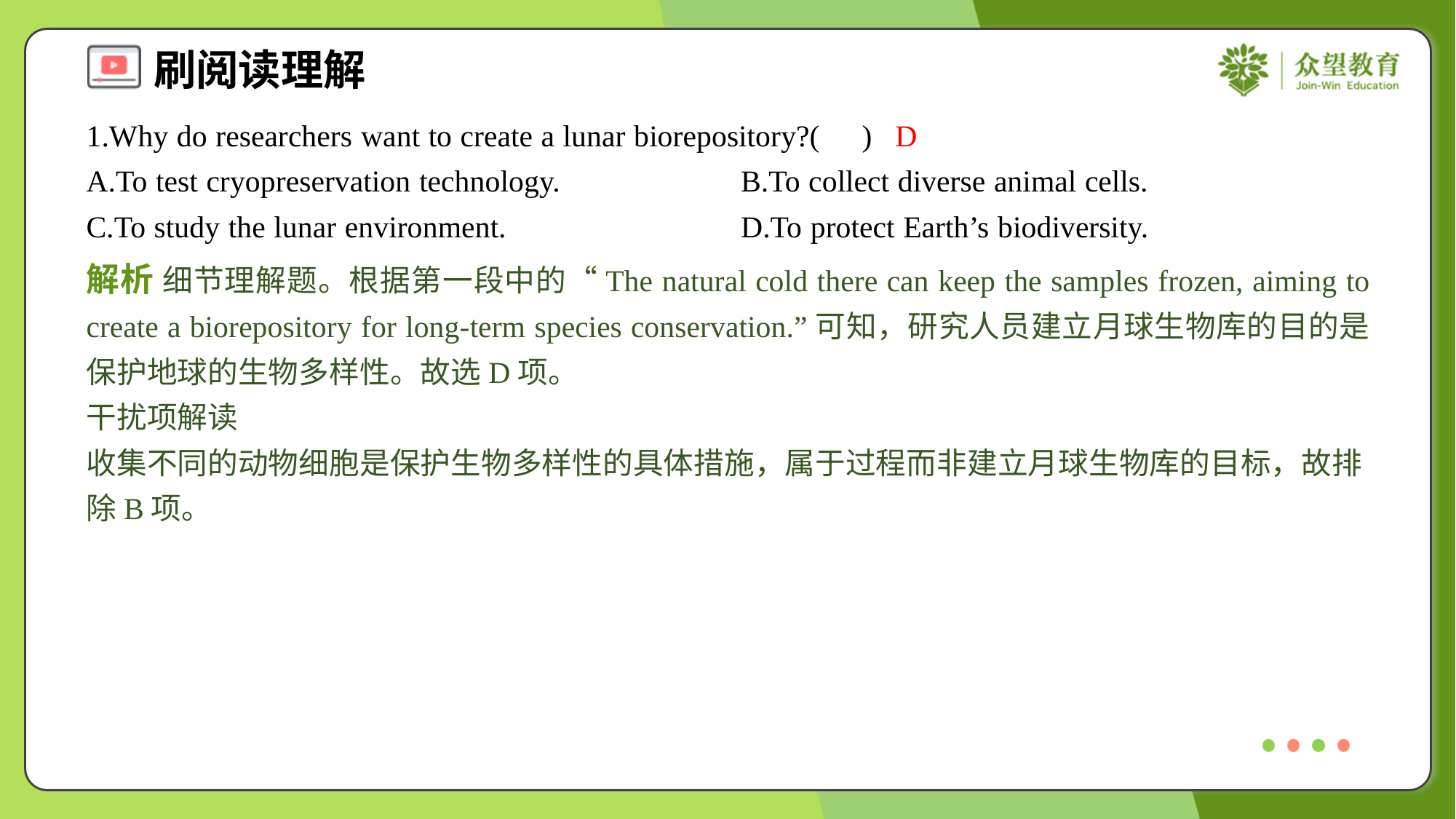

1.Why do researchers want to create a lunar biorepository?(     )
D
A.To test cryopreservation technology.	B.To collect diverse animal cells.
C.To study the lunar environment.	D.To protect Earth’s biodiversity.
解析 细节理解题。根据第一段中的“The natural cold there can keep the samples frozen, aiming to create a biorepository for long-term species conservation.”可知，研究人员建立月球生物库的目的是保护地球的生物多样性。故选D项。
干扰项解读
收集不同的动物细胞是保护生物多样性的具体措施，属于过程而非建立月球生物库的目标，故排除B项。